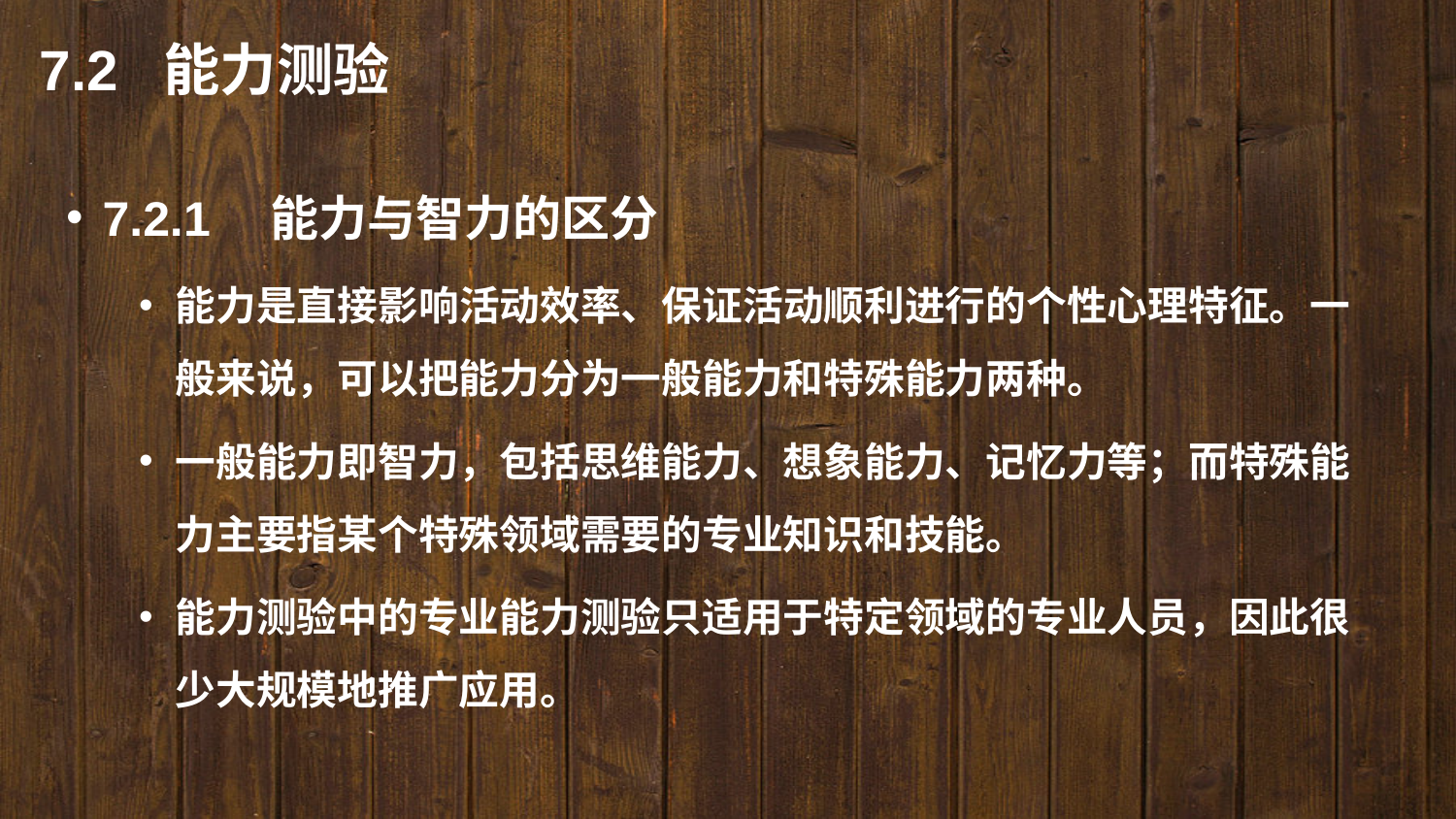

7.2  能力测验
7.2.1　能力与智力的区分
能力是直接影响活动效率、保证活动顺利进行的个性心理特征。一般来说，可以把能力分为一般能力和特殊能力两种。
一般能力即智力，包括思维能力、想象能力、记忆力等；而特殊能力主要指某个特殊领域需要的专业知识和技能。
能力测验中的专业能力测验只适用于特定领域的专业人员，因此很少大规模地推广应用。